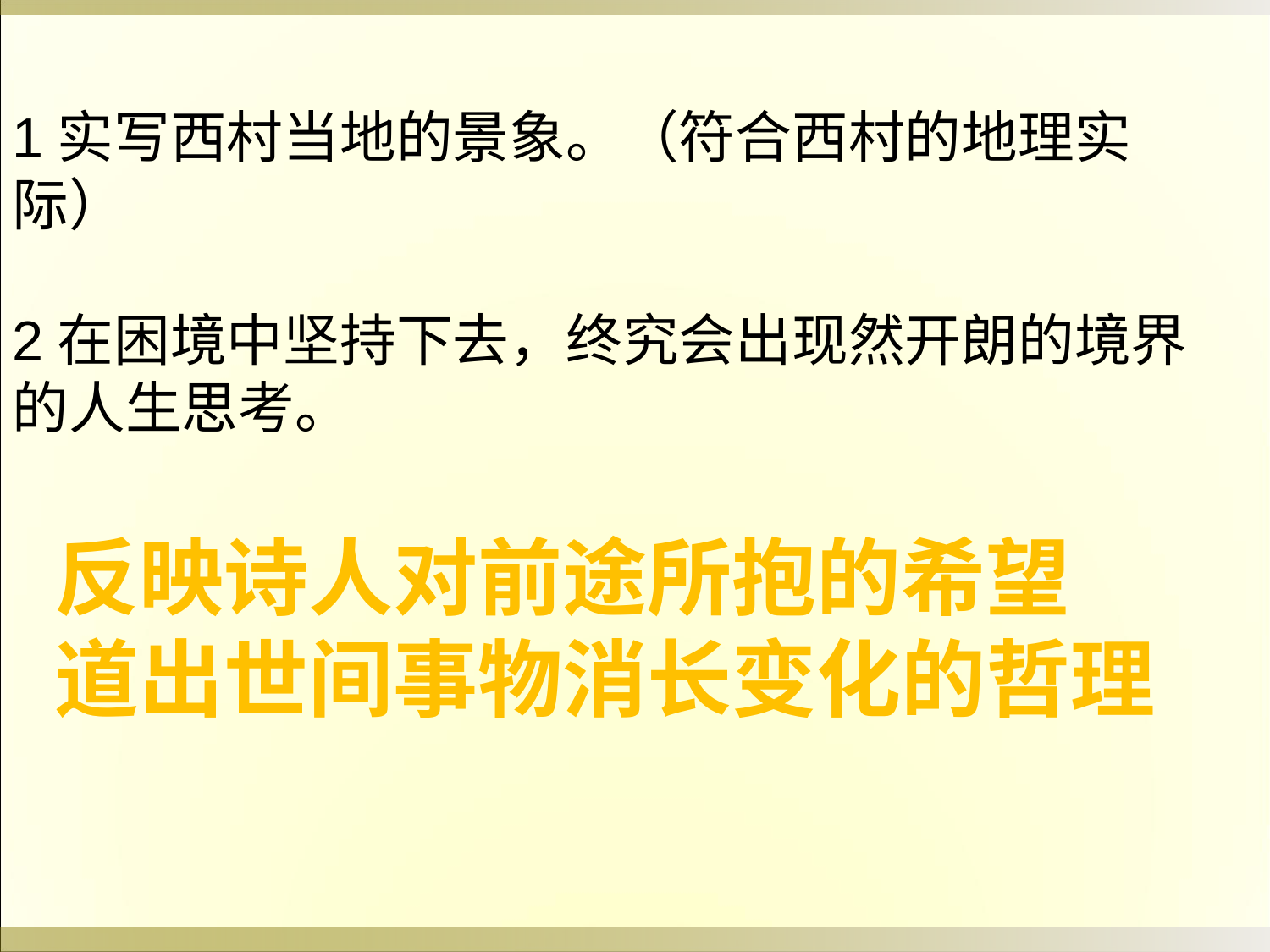

1实写西村当地的景象。（符合西村的地理实际）

2在困境中坚持下去，终究会出现然开朗的境界的人生思考。
反映诗人对前途所抱的希望
道出世间事物消长变化的哲理